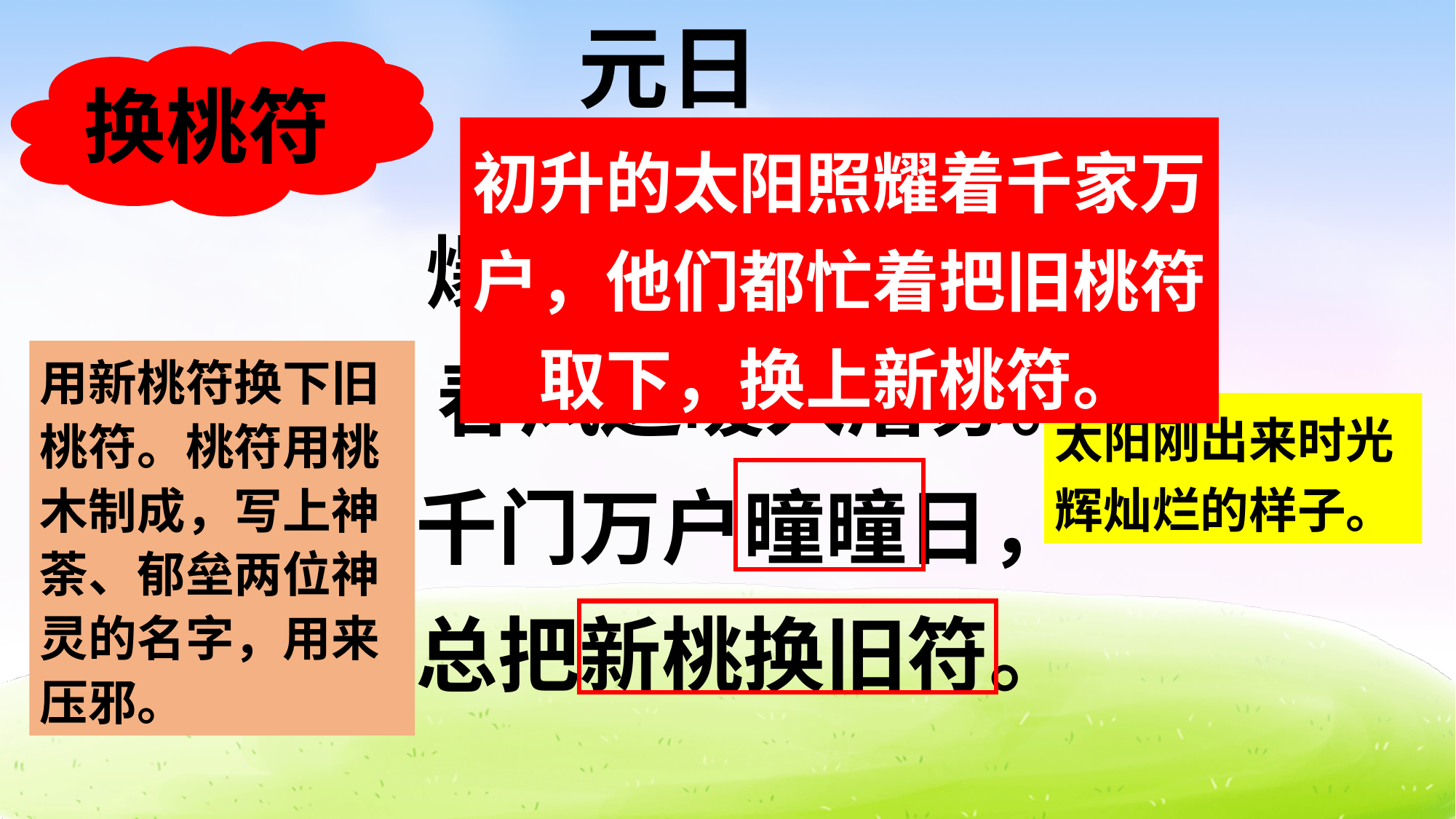

元日
换桃符
初升的太阳照耀着千家万户，他们都忙着把旧桃符取下，换上新桃符。
  宋･王安石
爆竹声中一岁除，
 春风送暖入屠苏。
千门万户曈曈日，
总把新桃换旧符。
用新桃符换下旧桃符。桃符用桃木制成，写上神荼、郁垒两位神灵的名字，用来压邪。
太阳刚出来时光辉灿烂的样子。